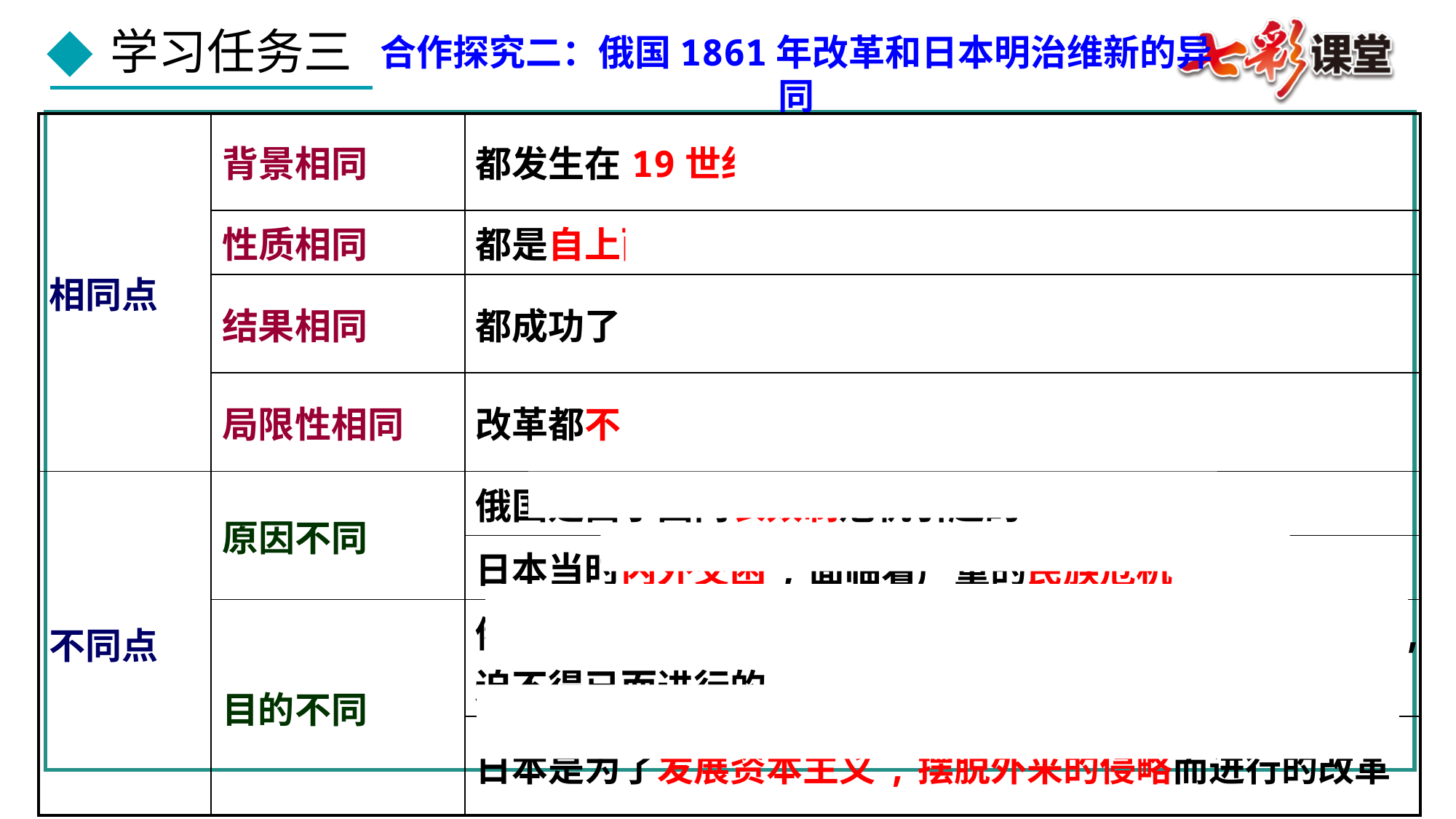

合作探究二：俄国1861年改革和日本明治维新的异同
| 相同点 | 背景相同 | 都发生在19世纪60年代 |
| --- | --- | --- |
|  | 性质相同 | 都是自上而下的资产阶级性质的改革 |
|  | 结果相同 | 都成功了,且两国都走上了资本主义道路 |
|  | 局限性相同 | 改革都不彻底,都保留了大量的封建残余 |
| 不同点 | 原因不同 | 俄国是由于国内农奴制危机引起的 |
|  |  | 日本当时内外交困,面临着严重的民族危机 |
|  | 目的不同 | 俄国是亚历山大二世为了防止人民革命,维护自己的统治,迫不得已而进行的 |
|  |  | 日本是为了发展资本主义,摆脱外来的侵略而进行的改革 |